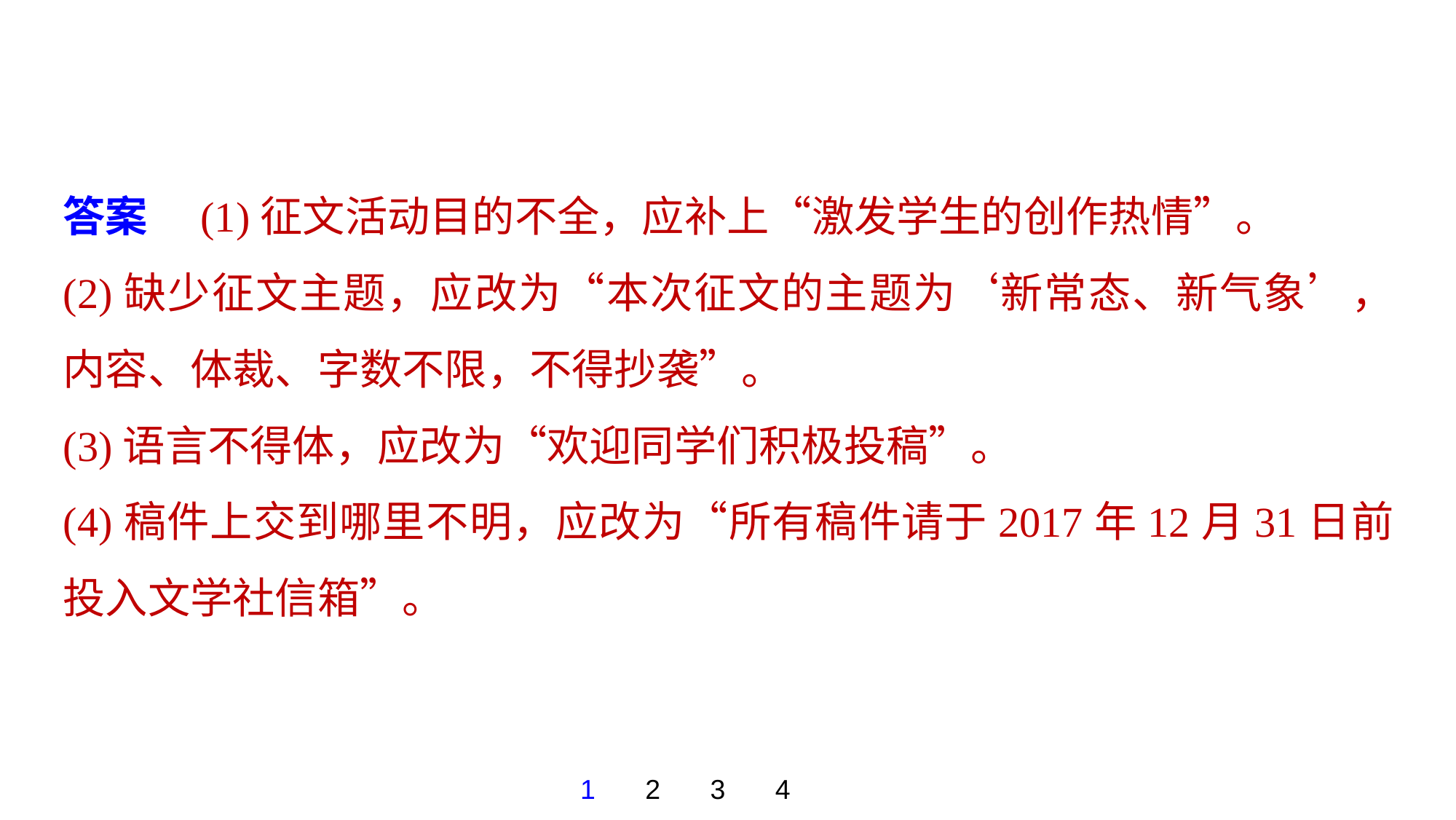

答案　(1)征文活动目的不全，应补上“激发学生的创作热情”。
(2)缺少征文主题，应改为“本次征文的主题为‘新常态、新气象’，内容、体裁、字数不限，不得抄袭”。
(3)语言不得体，应改为“欢迎同学们积极投稿”。
(4)稿件上交到哪里不明，应改为“所有稿件请于2017年12月31日前投入文学社信箱”。
1
2
3
4